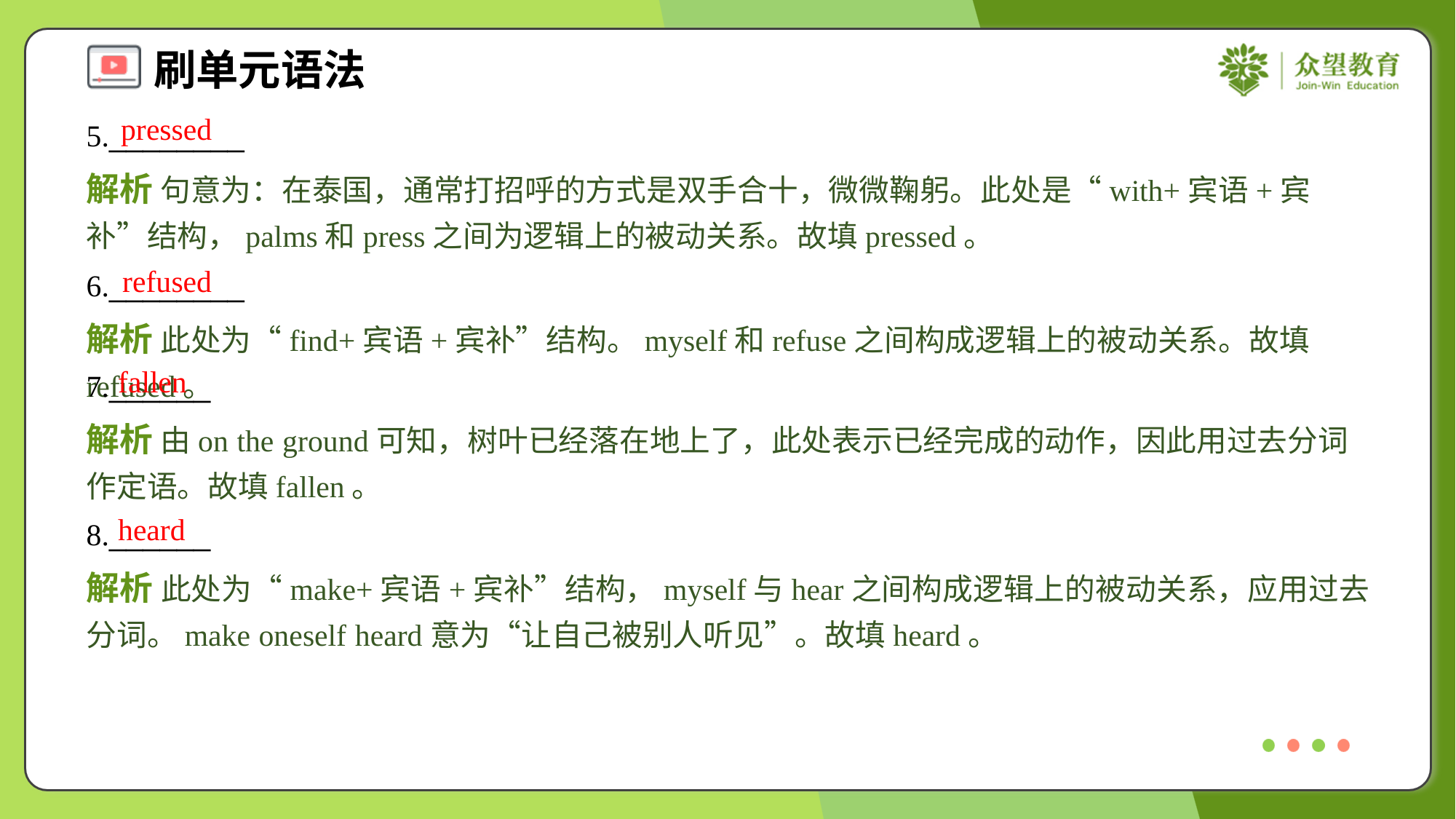

pressed
5.________
解析 句意为：在泰国，通常打招呼的方式是双手合十，微微鞠躬。此处是“with+宾语+宾补”结构，palms和press之间为逻辑上的被动关系。故填pressed。
refused
6.________
解析 此处为“find+宾语+宾补”结构。myself和refuse之间构成逻辑上的被动关系。故填refused。
fallen
7.______
解析 由on the ground可知，树叶已经落在地上了，此处表示已经完成的动作，因此用过去分词作定语。故填fallen。
heard
8.______
解析 此处为“make+宾语+宾补”结构，myself与hear之间构成逻辑上的被动关系，应用过去分词。make oneself heard意为“让自己被别人听见”。故填heard。